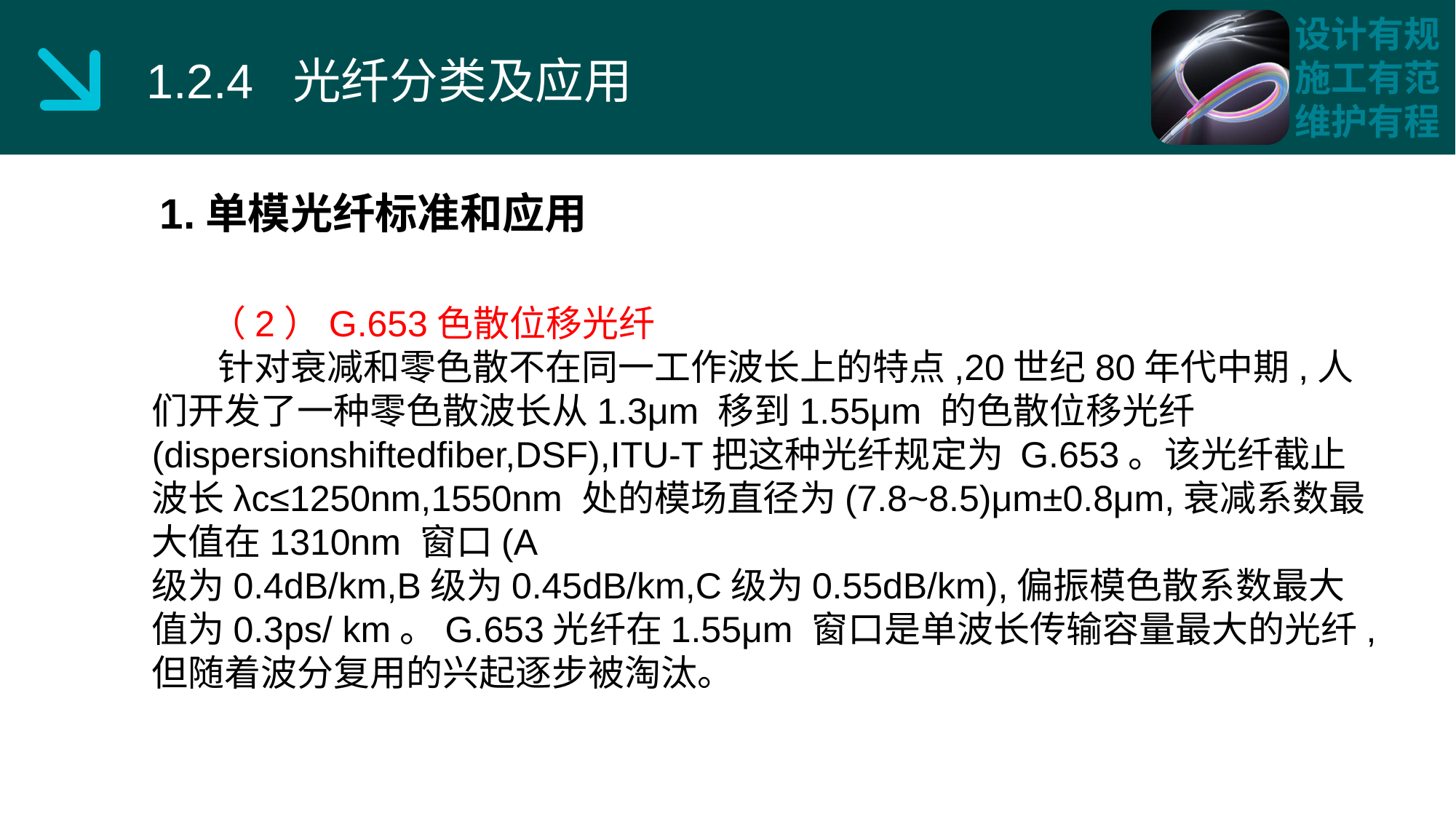

1.2.4  光纤分类及应用

1.单模光纤标准和应用
      （2）G.653色散位移光纤
       针对衰减和零色散不在同一工作波长上的特点,20世纪80年代中期,人们开发了一种零色散波长从1.3μm 移到1.55μm 的色散位移光纤(dispersionshiftedfiber,DSF),ITU-T把这种光纤规定为 G.653。该光纤截止波长λc≤1250nm,1550nm 处的模场直径为(7.8~8.5)μm±0.8μm,衰减系数最大值在1310nm 窗口(A 级为0.4dB/km,B级为0.45dB/km,C级为0.55dB/km),偏振模色散系数最大值为0.3ps/ km。G.653光纤在1.55μm 窗口是单波长传输容量最大的光纤,但随着波分复用的兴起逐步被淘汰。